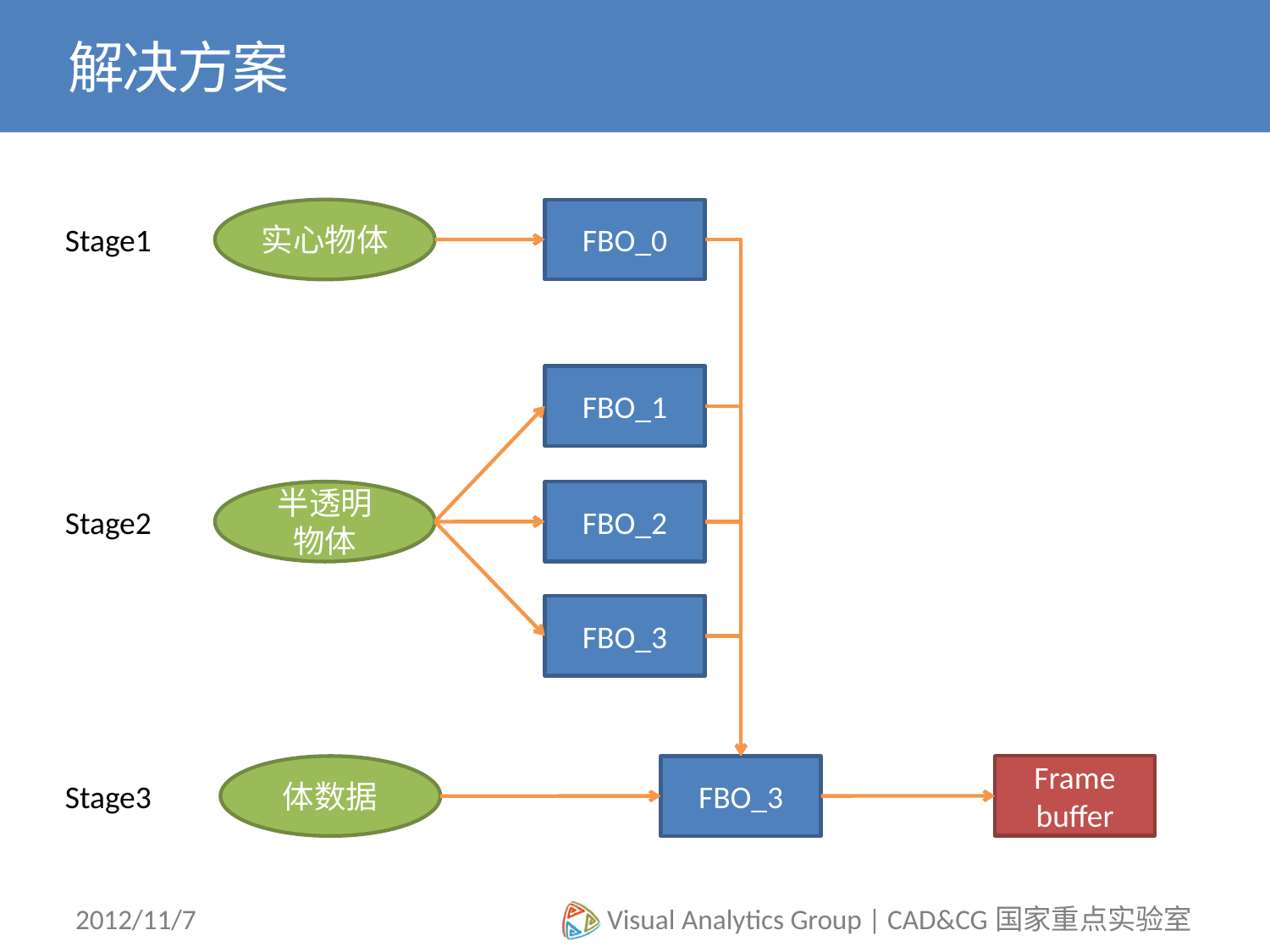

# 解决方案
实心物体
FBO_0
Stage1
FBO_1
半透明
物体
FBO_2
Stage2
FBO_3
Frame
buffer
体数据
FBO_3
Stage3
2012/11/7
Visual Analytics Group | CAD&CG国家重点实验室